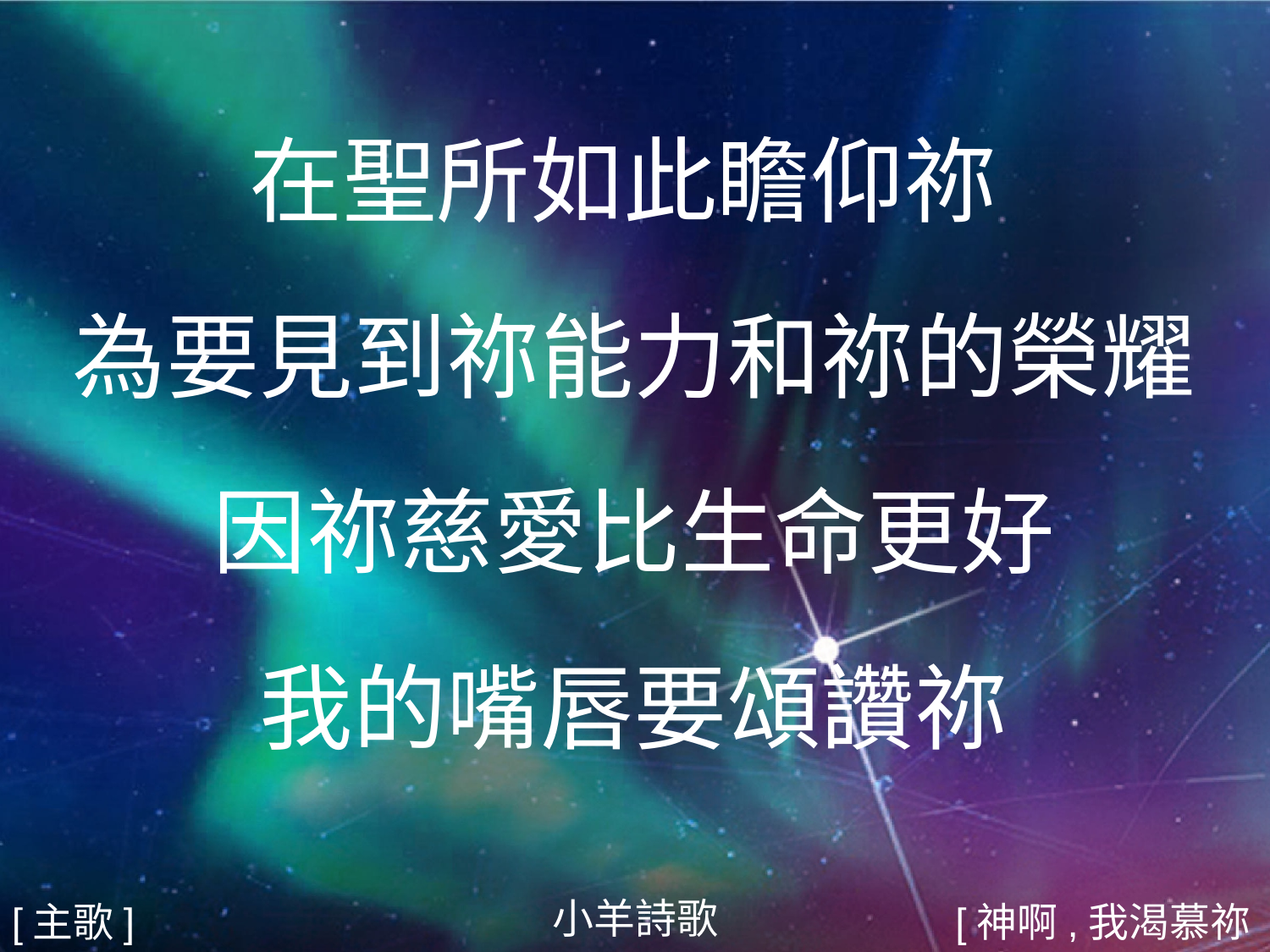

在聖所如此瞻仰祢

為要見到祢能力和祢的榮耀

因祢慈愛比生命更好

我的嘴唇要頌讚祢
#

小羊詩歌
[主歌]
[神啊,我渴慕祢2/3]